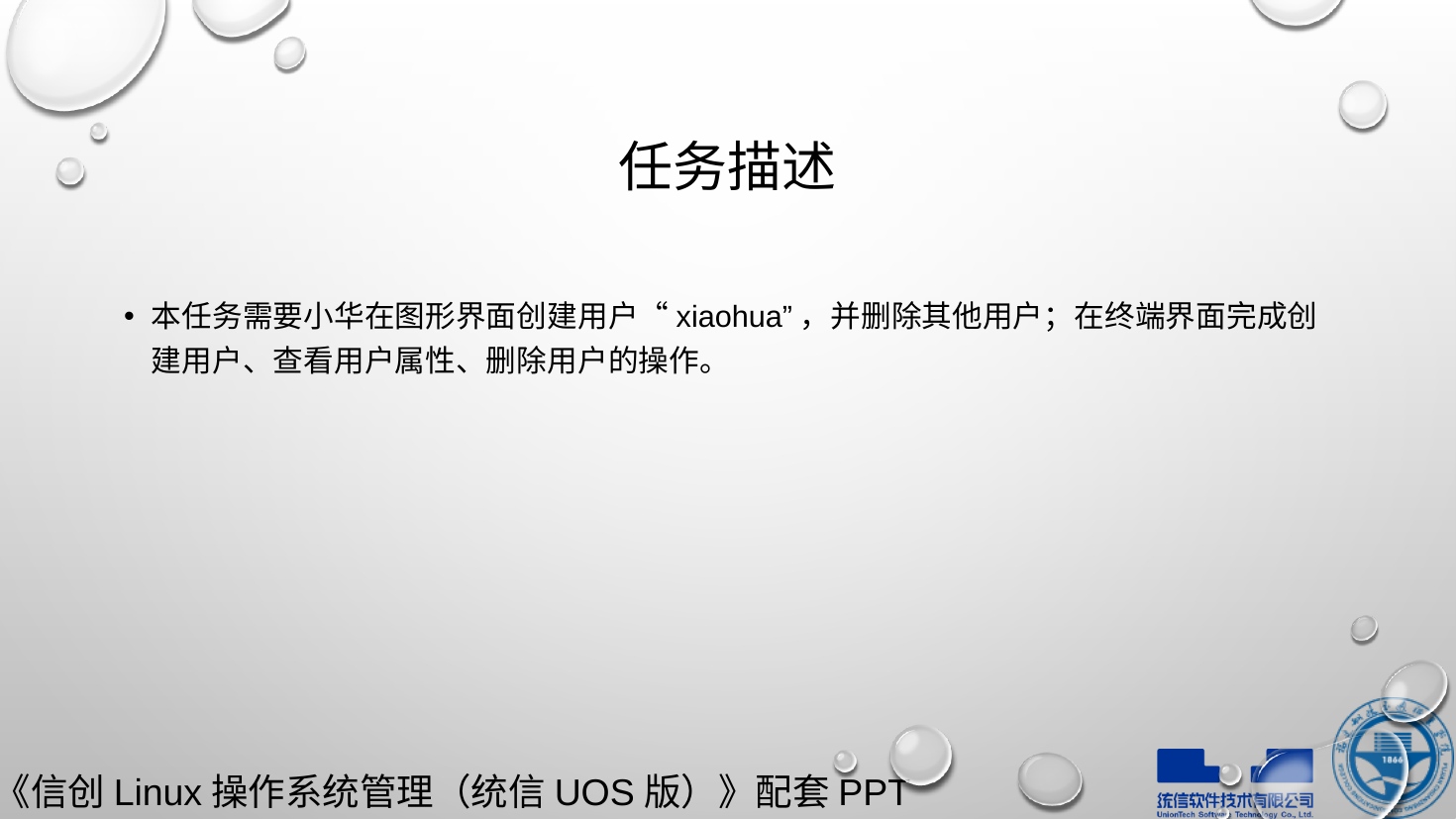

# 任务描述
本任务需要小华在图形界面创建用户“xiaohua”，并删除其他用户；在终端界面完成创建用户、查看用户属性、删除用户的操作。